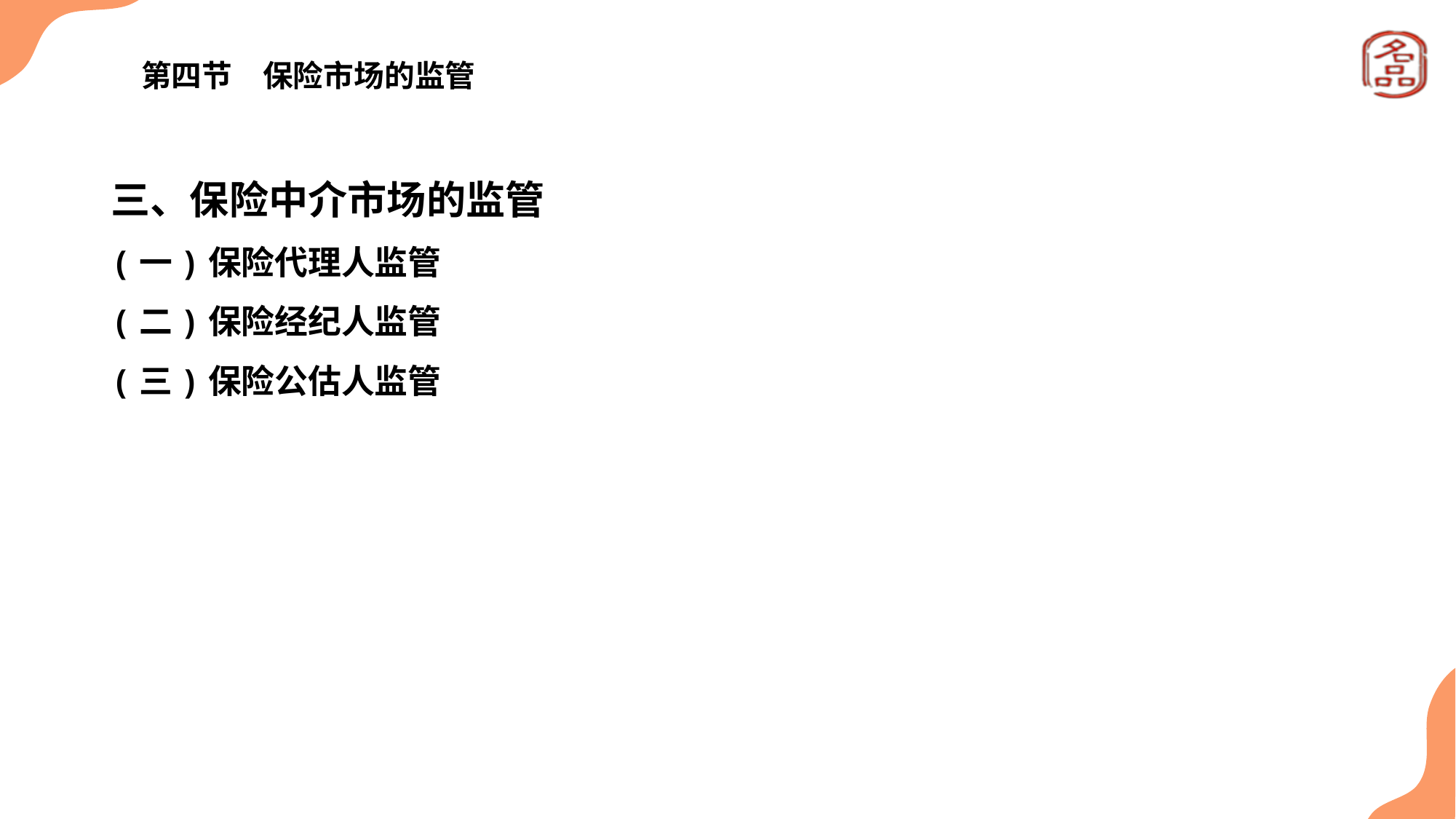

# 第四节　保险市场的监管
三、保险中介市场的监管
(一)保险代理人监管
(二)保险经纪人监管
(三)保险公估人监管